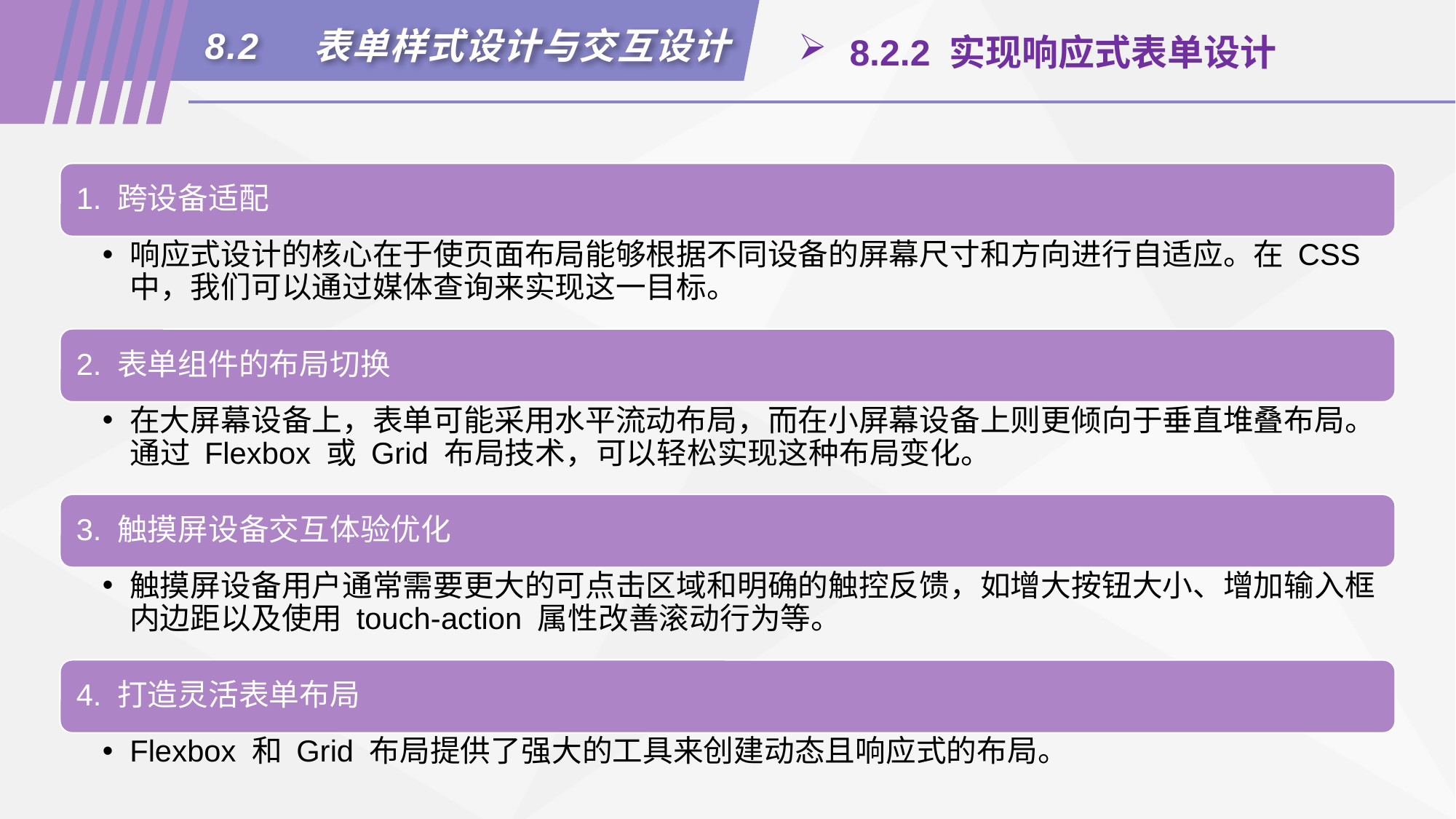

8.2	表单样式设计与交互设计
 8.2.2 实现响应式表单设计
1. 跨设备适配
响应式设计的核心在于使页面布局能够根据不同设备的屏幕尺寸和方向进行自适应。在 CSS 中，我们可以通过媒体查询来实现这一目标。
2. 表单组件的布局切换
在大屏幕设备上，表单可能采用水平流动布局，而在小屏幕设备上则更倾向于垂直堆叠布局。通过 Flexbox 或 Grid 布局技术，可以轻松实现这种布局变化。
3. 触摸屏设备交互体验优化
触摸屏设备用户通常需要更大的可点击区域和明确的触控反馈，如增大按钮大小、增加输入框内边距以及使用 touch-action 属性改善滚动行为等。
4. 打造灵活表单布局
Flexbox 和 Grid 布局提供了强大的工具来创建动态且响应式的布局。